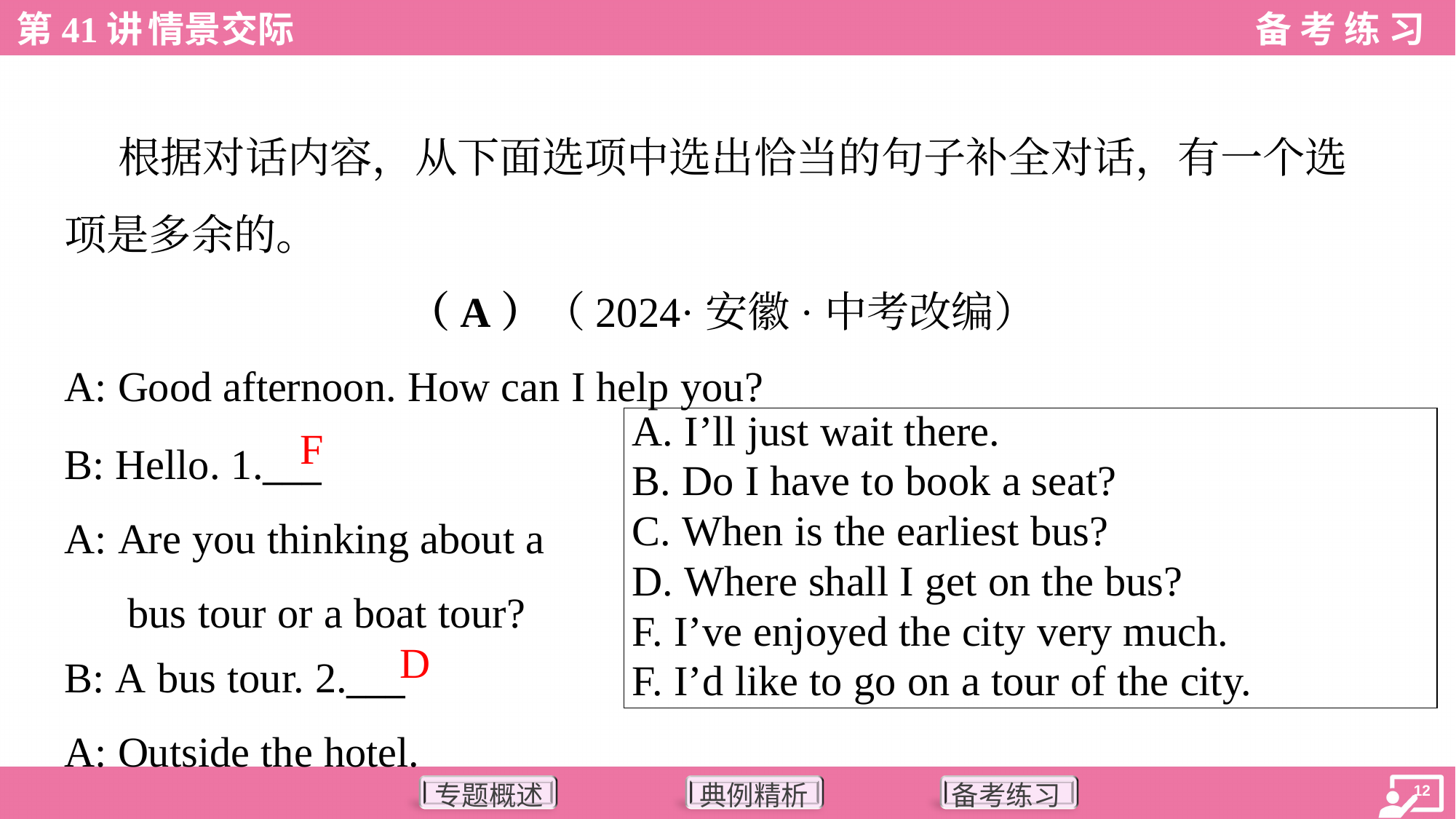

根据对话内容，从下面选项中选出恰当的句子补全对话，有一个选
项是多余的。
（A）（2024·安徽·中考改编）
A: Good afternoon. How can I help you?
| A. I’ll just wait there. B. Do I have to book a seat? C. When is the earliest bus? D. Where shall I get on the bus? F. I’ve enjoyed the city very much. F. I’d like to go on a tour of the city. |
| --- |
B: Hello. 1.___
A: Are you thinking about a
      bus tour or a boat tour?
F
B: A bus tour. 2.___
A: Outside the hotel.
D